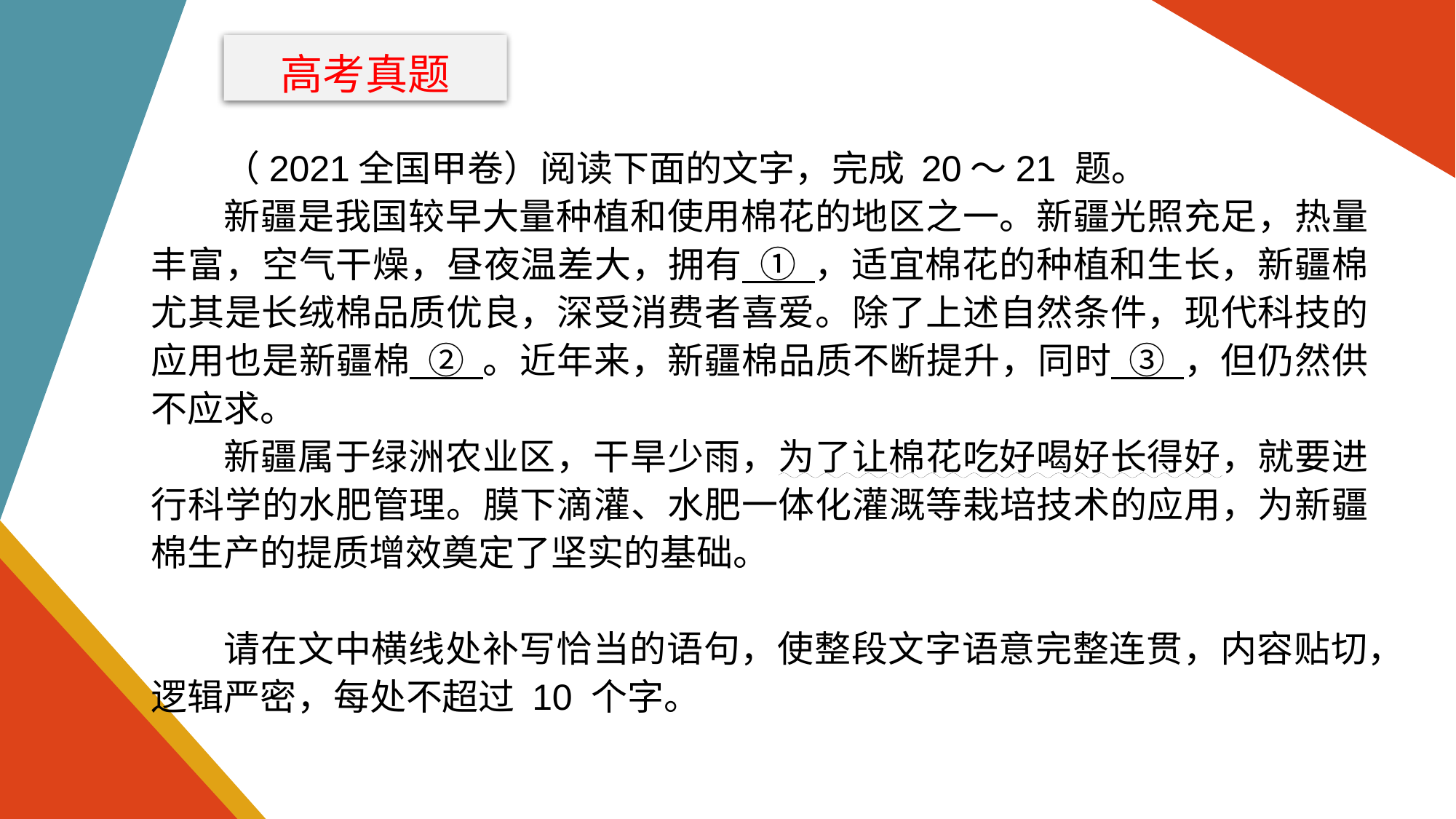

高考真题
（2021全国甲卷）阅读下面的文字，完成 20～21 题。
新疆是我国较早大量种植和使用棉花的地区之一。新疆光照充足，热量丰富，空气干燥，昼夜温差大，拥有  ①  ，适宜棉花的种植和生长，新疆棉尤其是长绒棉品质优良，深受消费者喜爱。除了上述自然条件，现代科技的应用也是新疆棉  ②  。近年来，新疆棉品质不断提升，同时  ③  ，但仍然供不应求。
新疆属于绿洲农业区，干旱少雨，为了让棉花吃好喝好长得好，就要进行科学的水肥管理。膜下滴灌、水肥一体化灌溉等栽培技术的应用，为新疆棉生产的提质增效奠定了坚实的基础。

请在文中横线处补写恰当的语句，使整段文字语意完整连贯，内容贴切，逻辑严密，每处不超过 10 个字。